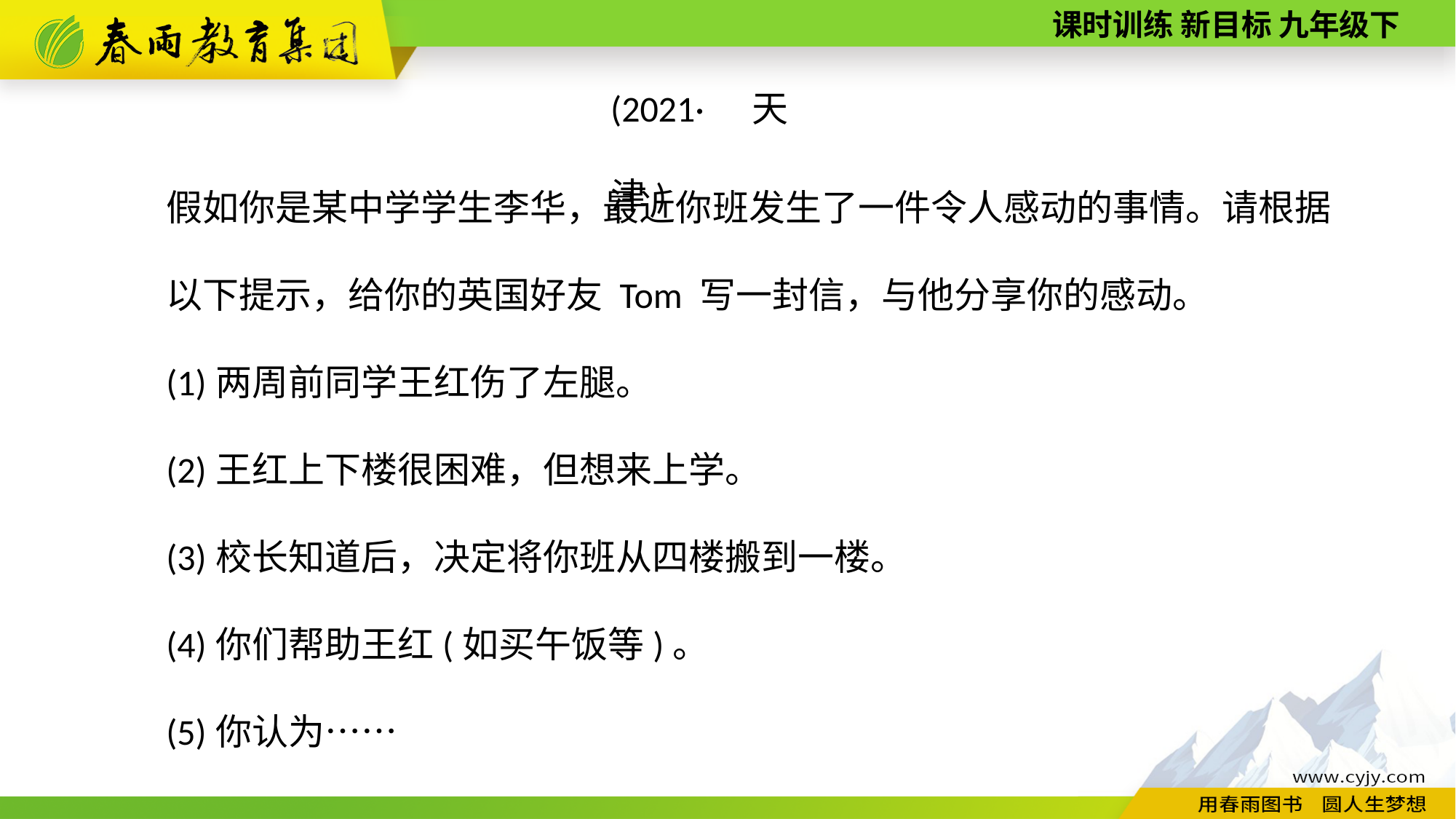

(2021·天津)
假如你是某中学学生李华，最近你班发生了一件令人感动的事情。请根据以下提示，给你的英国好友 Tom 写一封信，与他分享你的感动。
(1)两周前同学王红伤了左腿。
(2)王红上下楼很困难，但想来上学。
(3)校长知道后，决定将你班从四楼搬到一楼。
(4)你们帮助王红(如买午饭等)。
(5)你认为……